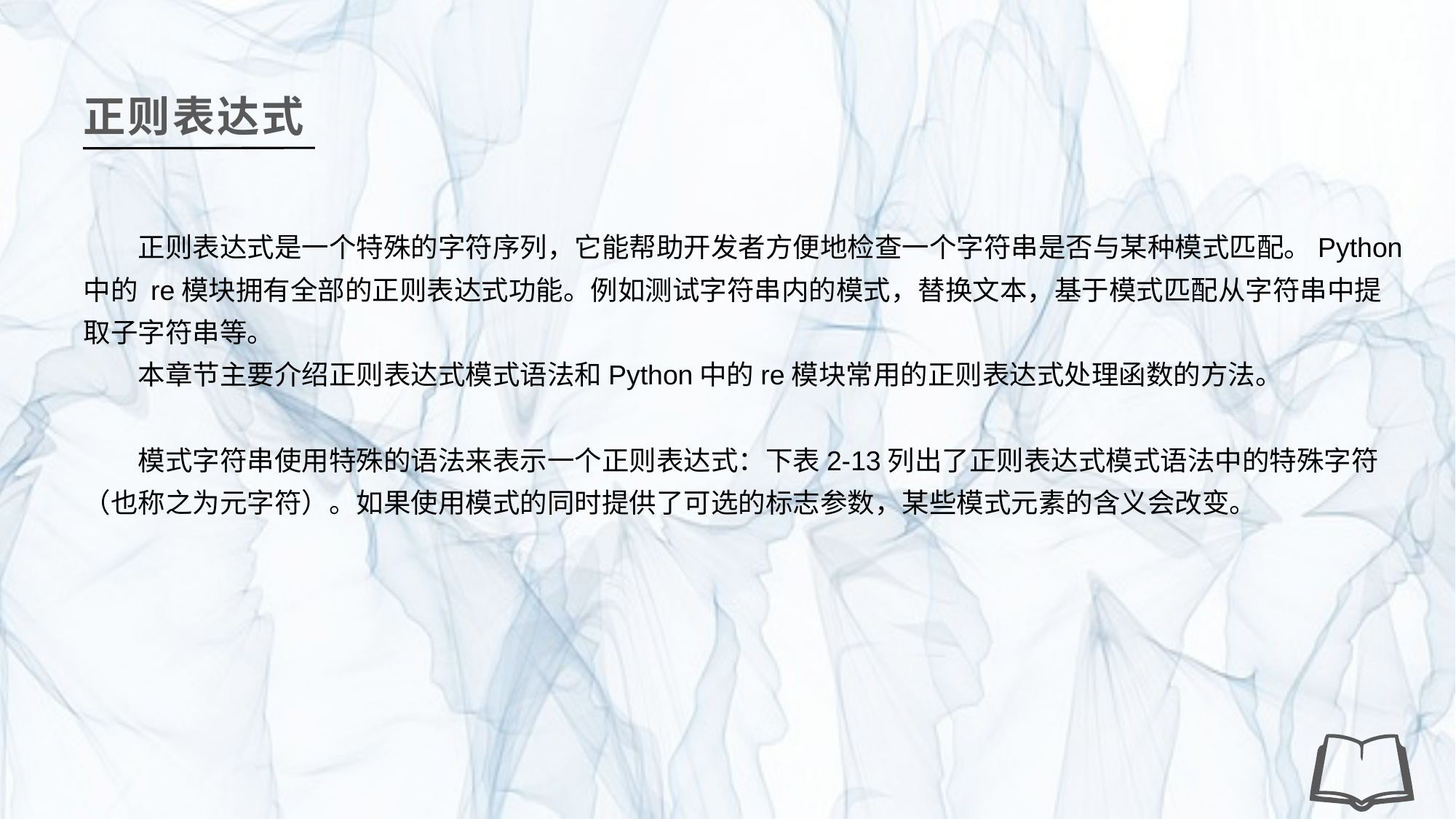

正则表达式
正则表达式是一个特殊的字符序列，它能帮助开发者方便地检查一个字符串是否与某种模式匹配。Python 中的 re模块拥有全部的正则表达式功能。例如测试字符串内的模式，替换文本，基于模式匹配从字符串中提取子字符串等。
本章节主要介绍正则表达式模式语法和Python中的re模块常用的正则表达式处理函数的方法。

模式字符串使用特殊的语法来表示一个正则表达式：下表2-13列出了正则表达式模式语法中的特殊字符（也称之为元字符）。如果使用模式的同时提供了可选的标志参数，某些模式元素的含义会改变。

48